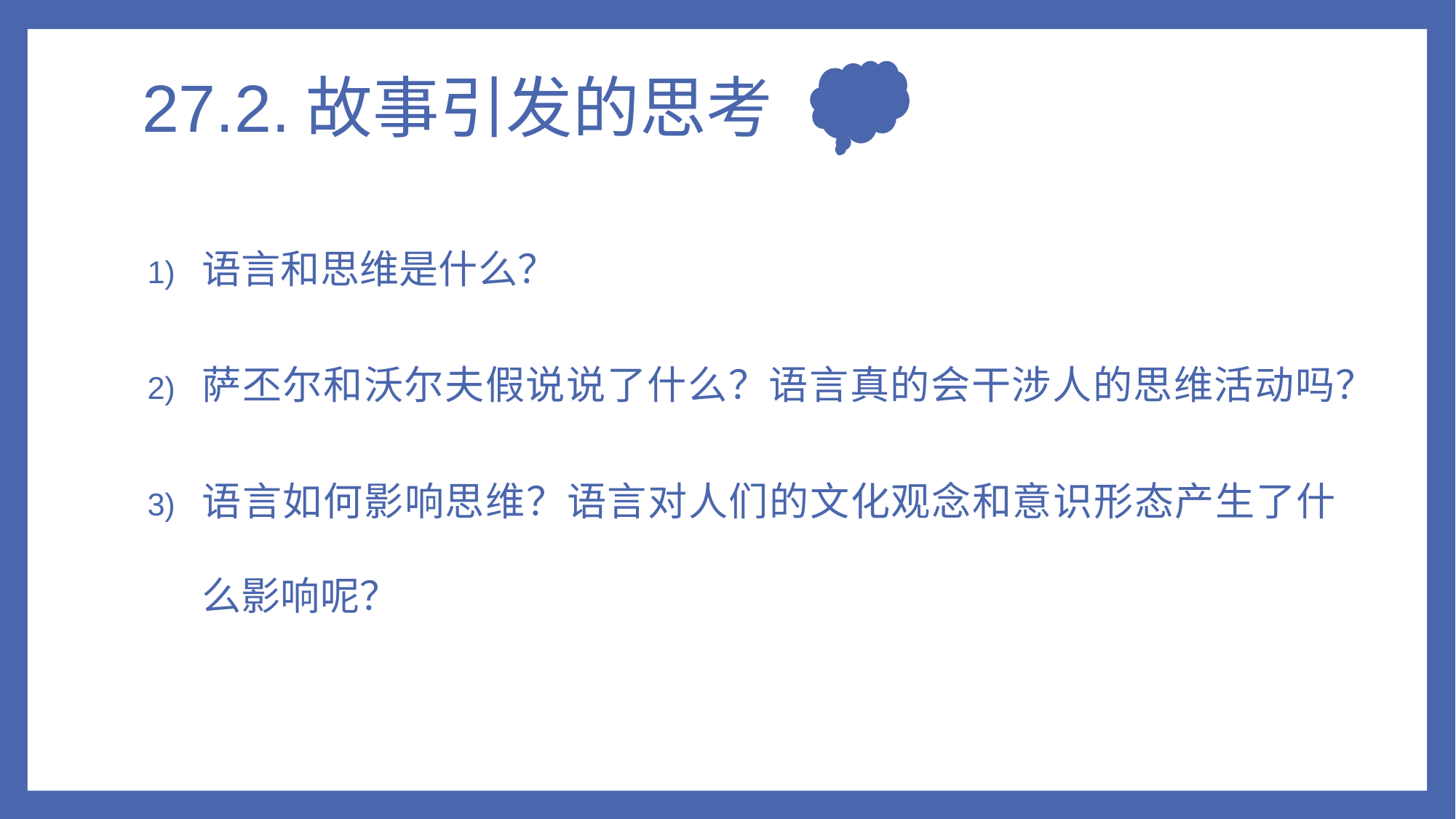

# 27.2.故事引发的思考

语言和思维是什么？
萨丕尔和沃尔夫假说说了什么？语言真的会干涉人的思维活动吗？
语言如何影响思维？语言对人们的文化观念和意识形态产生了什么影响呢？